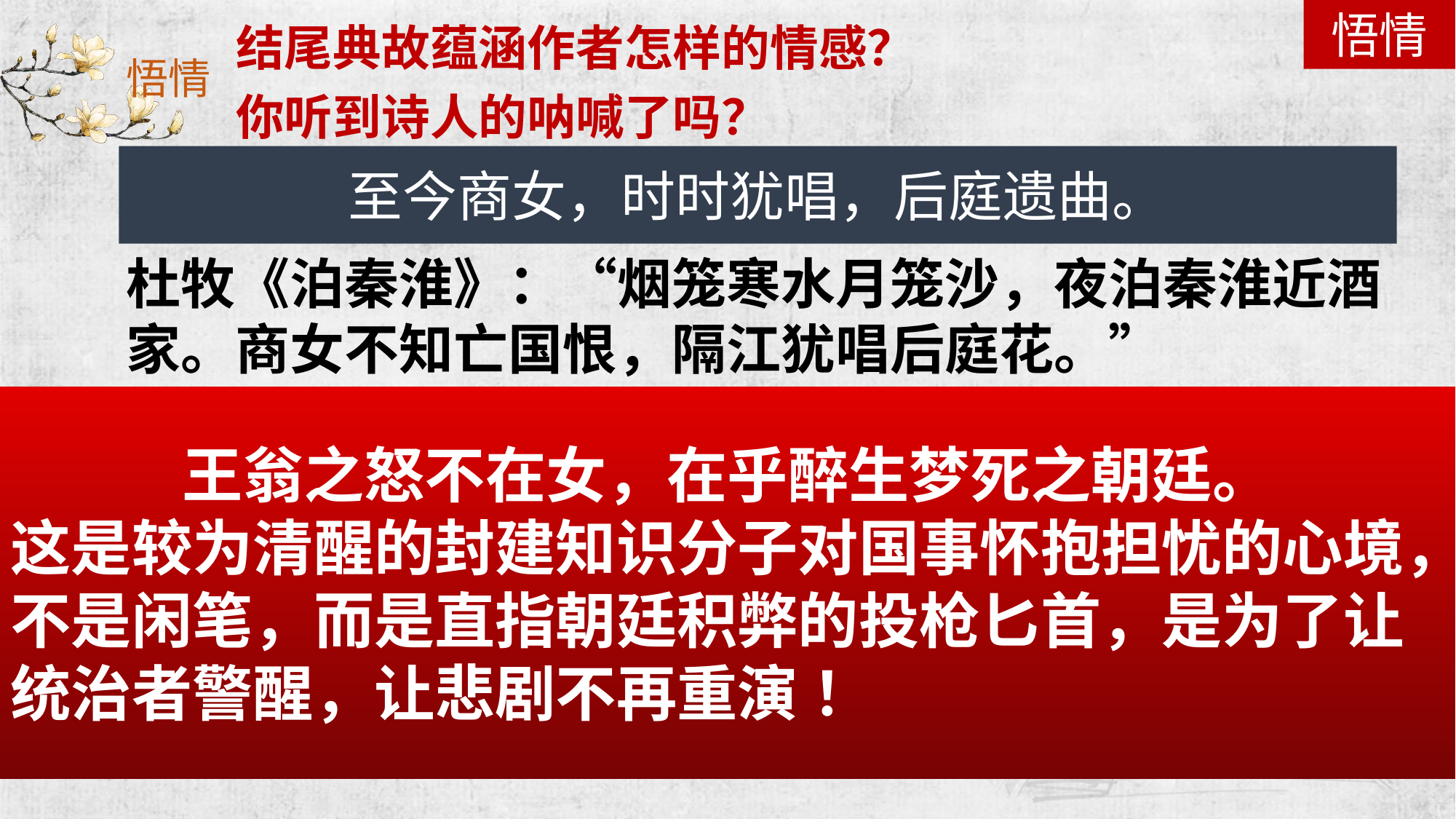

悟情
结尾典故蕴涵作者怎样的情感？
你听到诗人的呐喊了吗？
悟情
至今商女，时时犹唱，后庭遗曲。
杜牧《泊秦淮》：“烟笼寒水月笼沙，夜泊秦淮近酒家。商女不知亡国恨，隔江犹唱后庭花。”
王翁之怒不在女，在乎醉生梦死之朝廷。
这是较为清醒的封建知识分子对国事怀抱担忧的心境，不是闲笔，而是直指朝廷积弊的投枪匕首，是为了让统治者警醒，让悲剧不再重演 ！